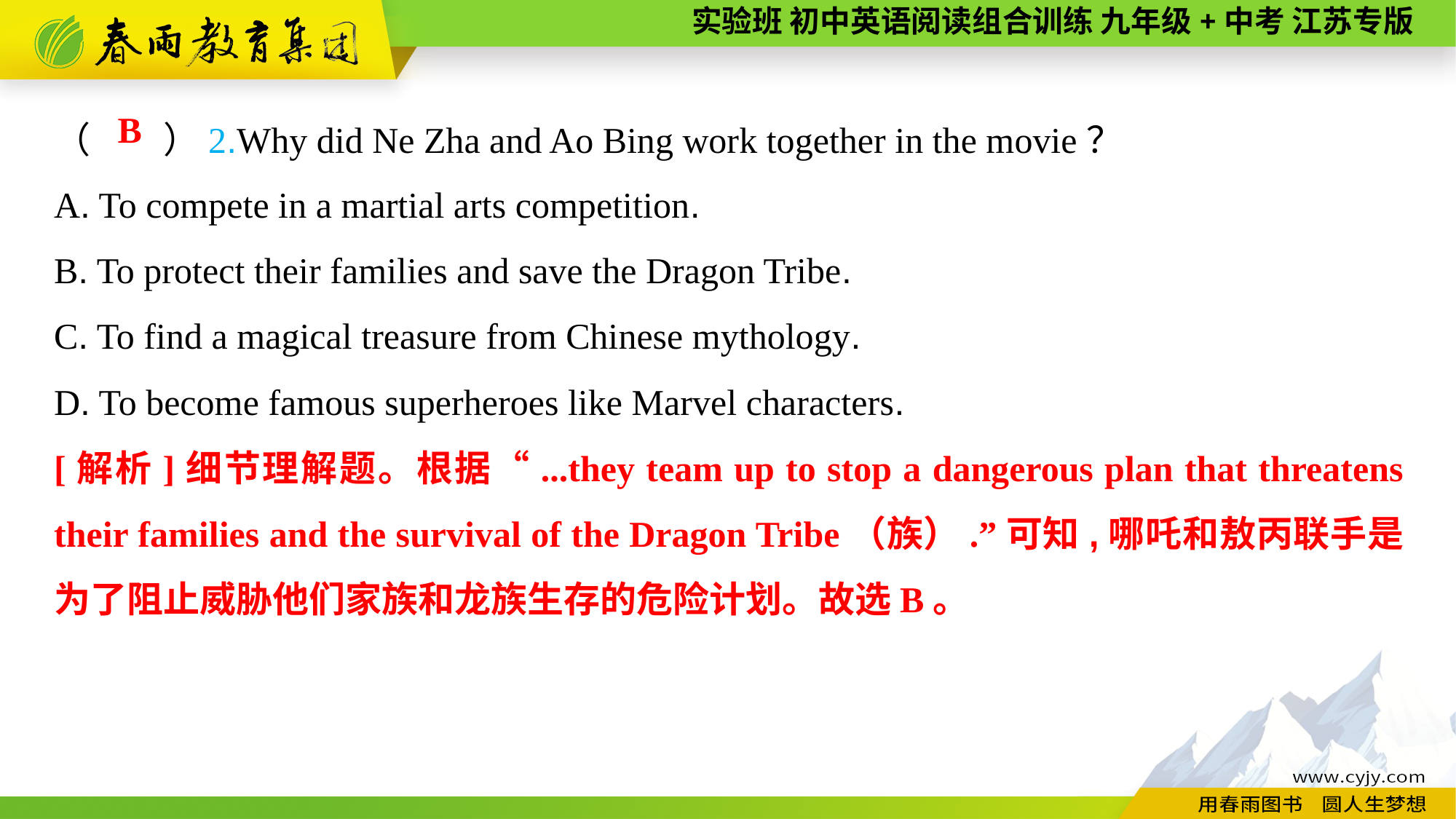

（　　）2.Why did Ne Zha and Ao Bing work together in the movie？
A. To compete in a martial arts competition.
B. To protect their families and save the Dragon Tribe.
C. To find a magical treasure from Chinese mythology.
D. To become famous superheroes like Marvel characters.
B
[解析]细节理解题。根据“...they team up to stop a dangerous plan that threatens their families and the survival of the Dragon Tribe（族）.”可知,哪吒和敖丙联手是为了阻止威胁他们家族和龙族生存的危险计划。故选B。